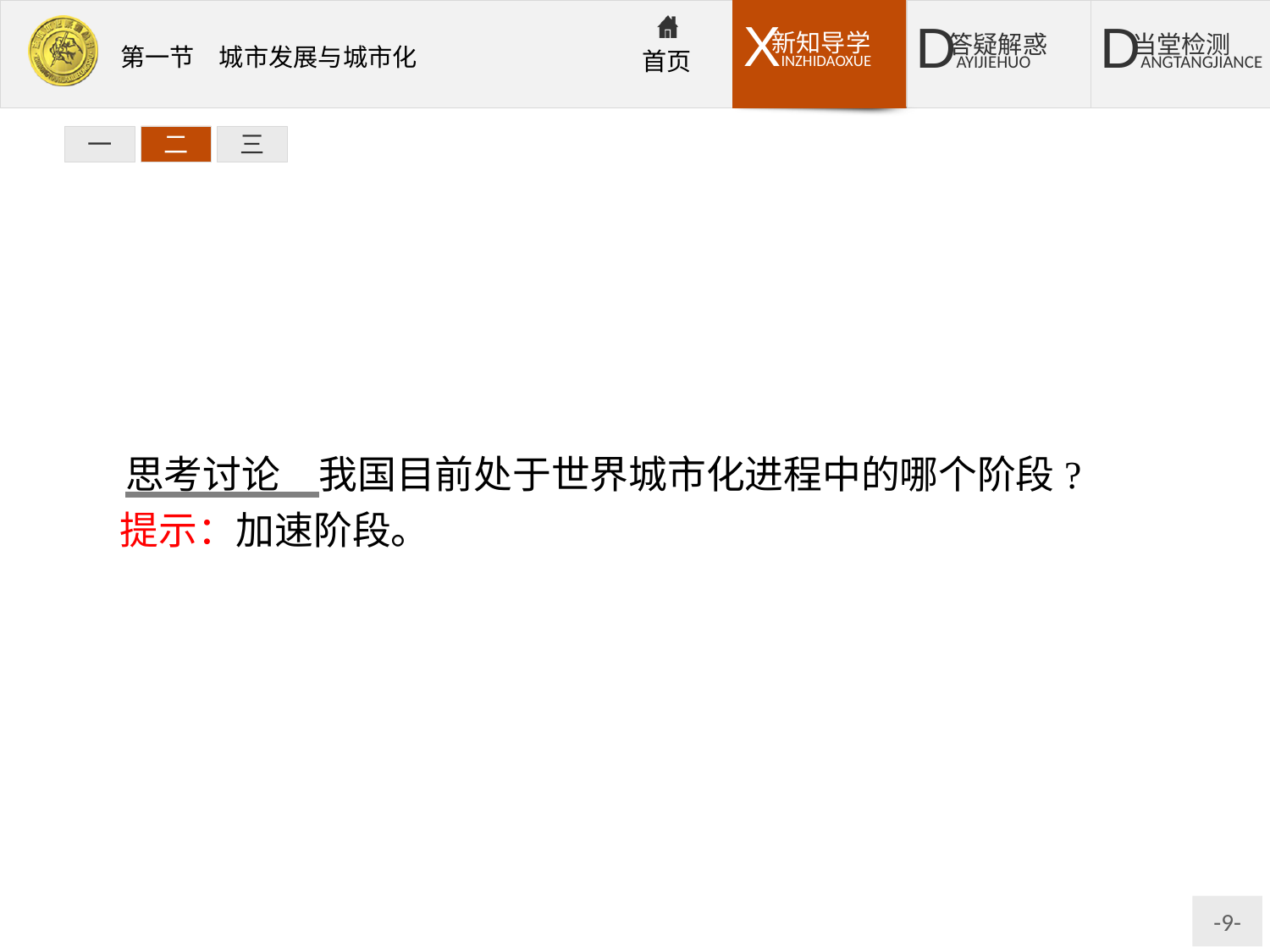

一
二
三
思考讨论　我国目前处于世界城市化进程中的哪个阶段?
提示：加速阶段。